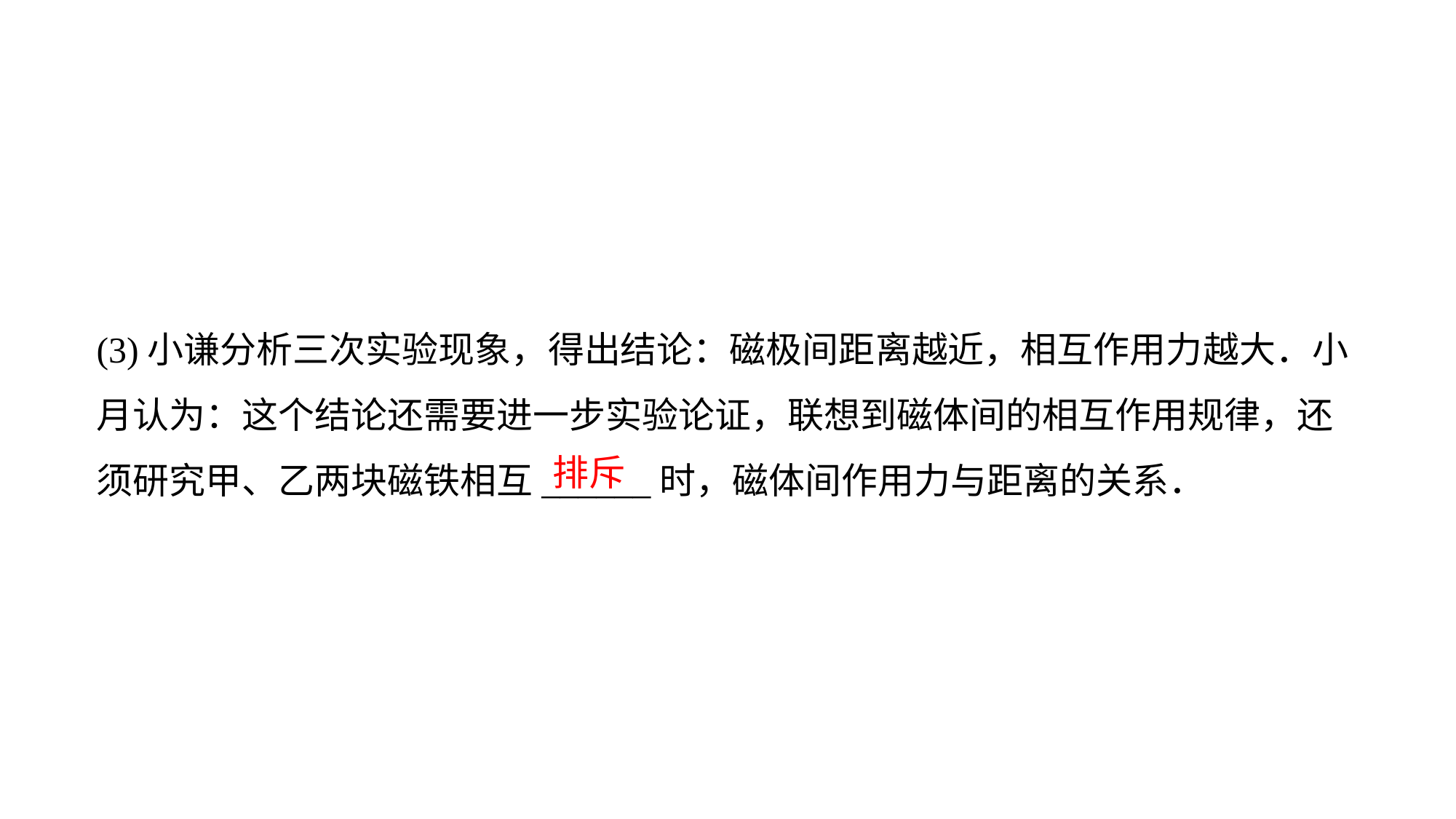

(3)小谦分析三次实验现象，得出结论：磁极间距离越近，相互作用力越大．小月认为：这个结论还需要进一步实验论证，联想到磁体间的相互作用规律，还须研究甲、乙两块磁铁相互______时，磁体间作用力与距离的关系．
排斥